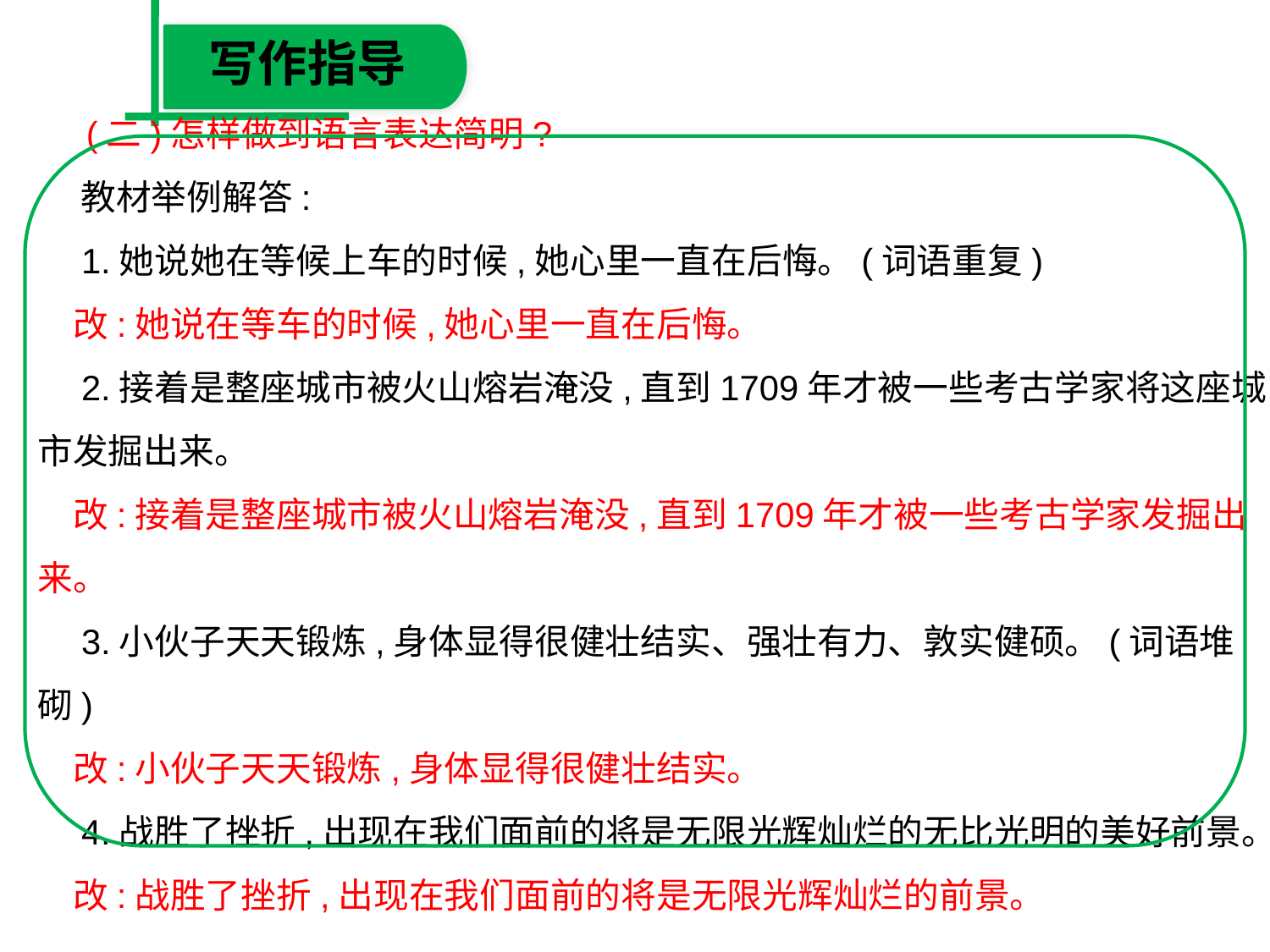

写作指导

     (二)怎样做到语言表达简明?
　 教材举例解答:
　1.她说她在等候上车的时候,她心里一直在后悔。(词语重复)
　改:她说在等车的时候,她心里一直在后悔。
　2.接着是整座城市被火山熔岩淹没,直到1709年才被一些考古学家将这座城市发掘出来。
　改:接着是整座城市被火山熔岩淹没,直到1709年才被一些考古学家发掘出来。
　3.小伙子天天锻炼,身体显得很健壮结实、强壮有力、敦实健硕。(词语堆砌)
　改:小伙子天天锻炼,身体显得很健壮结实。
　4.战胜了挫折,出现在我们面前的将是无限光辉灿烂的无比光明的美好前景。
　改:战胜了挫折,出现在我们面前的将是无限光辉灿烂的前景。